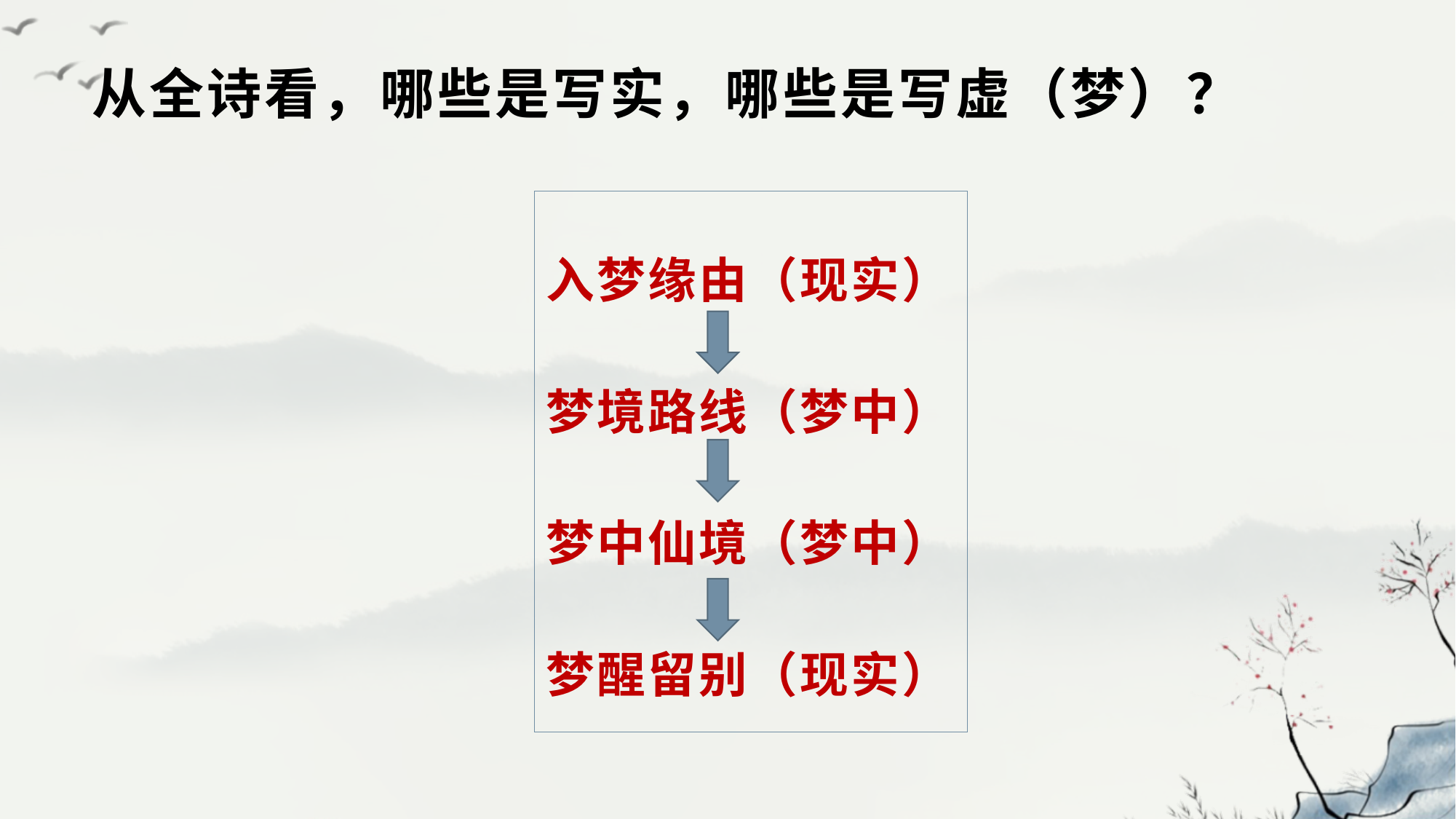

# 从全诗看，哪些是写实，哪些是写虚（梦）？
入梦缘由（现实）
梦境路线（梦中）
梦中仙境（梦中）
梦醒留别（现实）